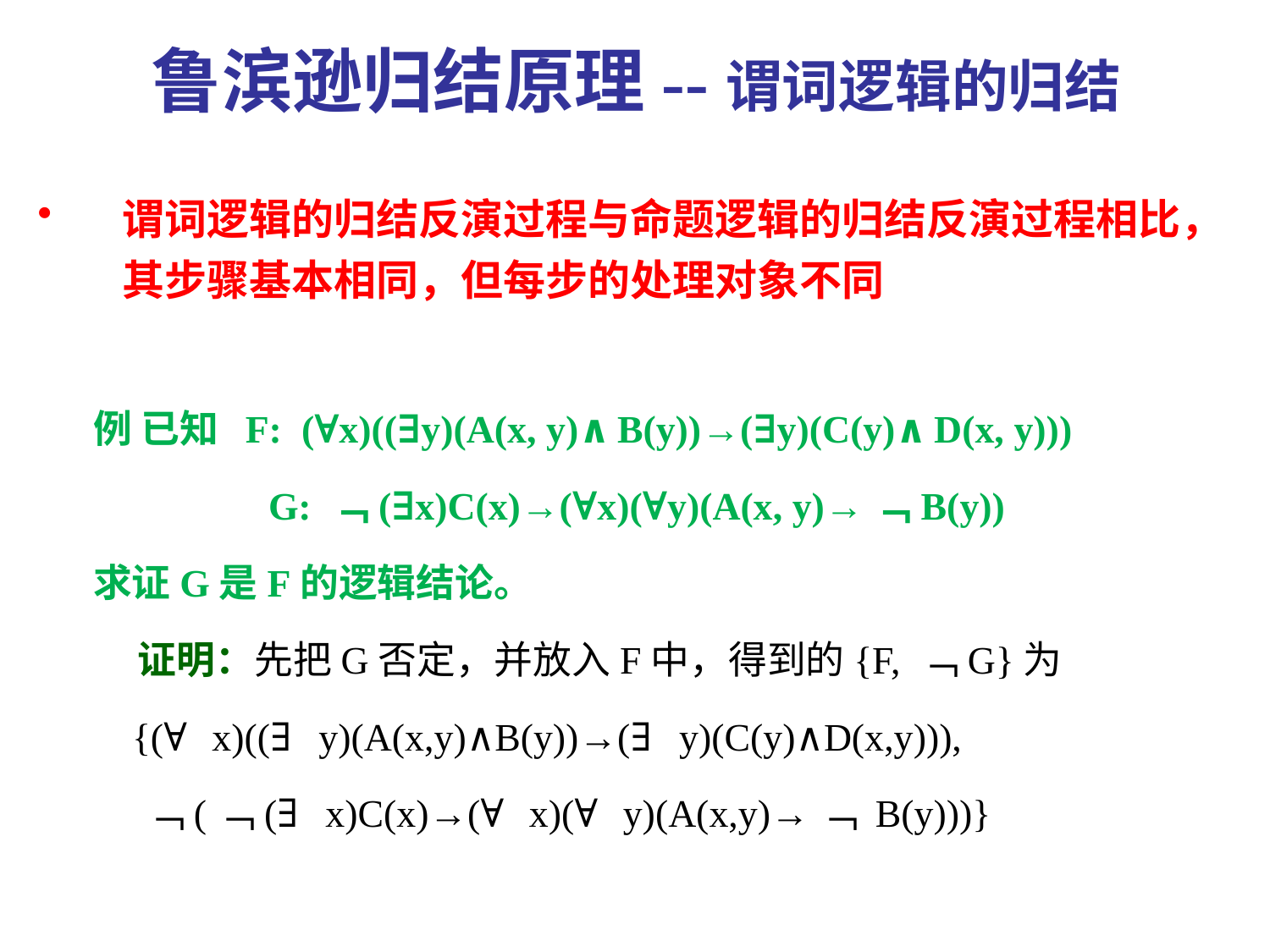

鲁滨逊归结原理--谓词逻辑的归结
谓词逻辑的归结反演过程与命题逻辑的归结反演过程相比，其步骤基本相同，但每步的处理对象不同

例 已知  F:  (∀x)((∃y)(A(x, y)∧B(y))→(∃y)(C(y)∧D(x, y)))
                  G: ﹁(∃x)C(x)→(∀x)(∀y)(A(x, y)→﹁B(y))
求证G是F的逻辑结论。
    证明：先把G否定，并放入F中，得到的{F, ﹁G}为
    {(∀ x)((∃ y)(A(x,y)∧B(y))→(∃ y)(C(y)∧D(x,y))),
     ﹁(﹁(∃ x)C(x)→(∀ x)(∀ y)(A(x,y)→﹁ B(y)))}